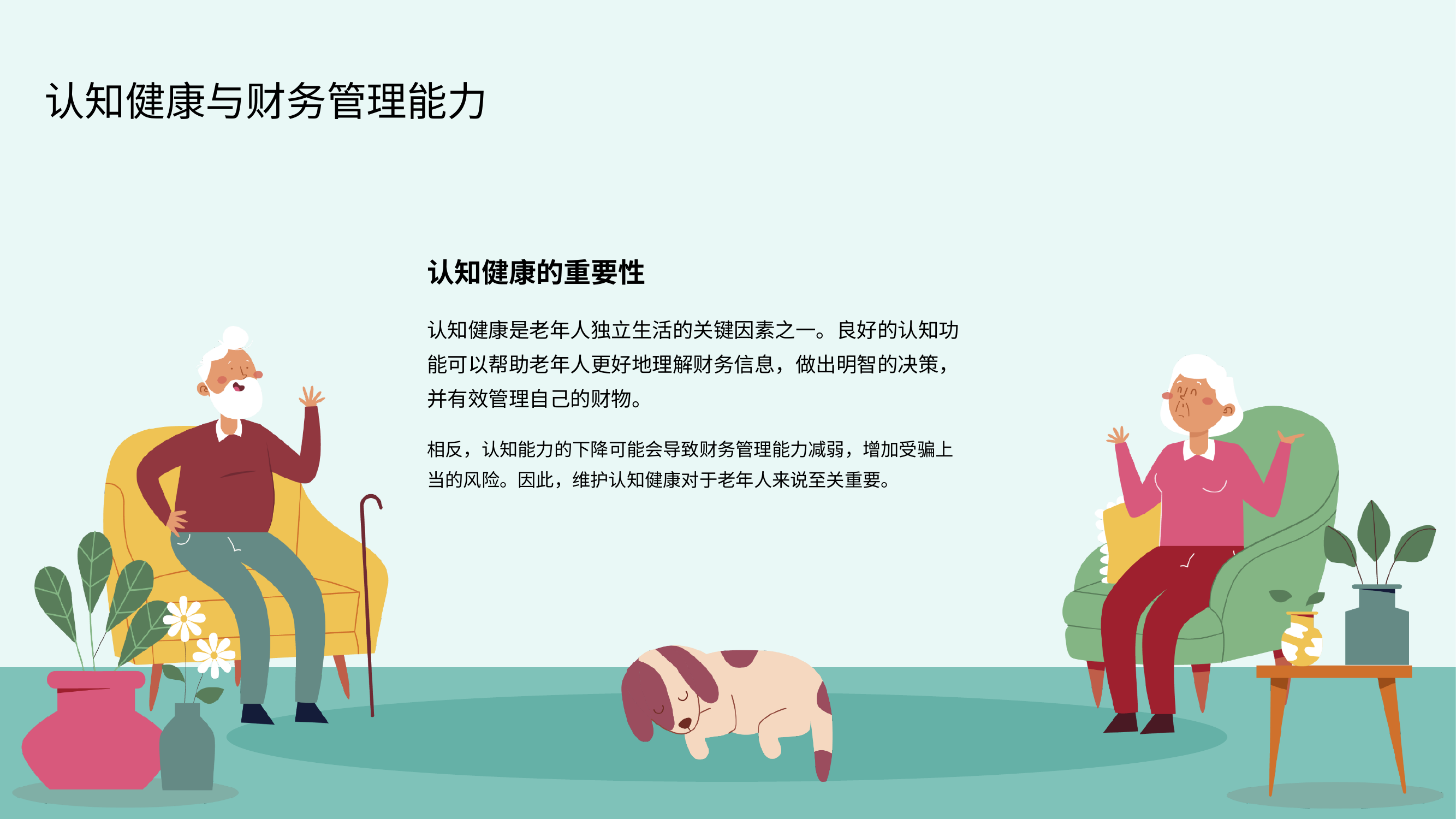

认知健康与财务管理能力
认知健康的重要性
认知健康是老年人独立生活的关键因素之一。良好的认知功能可以帮助老年人更好地理解财务信息，做出明智的决策，并有效管理自己的财物。
相反，认知能力的下降可能会导致财务管理能力减弱，增加受骗上当的风险。因此，维护认知健康对于老年人来说至关重要。